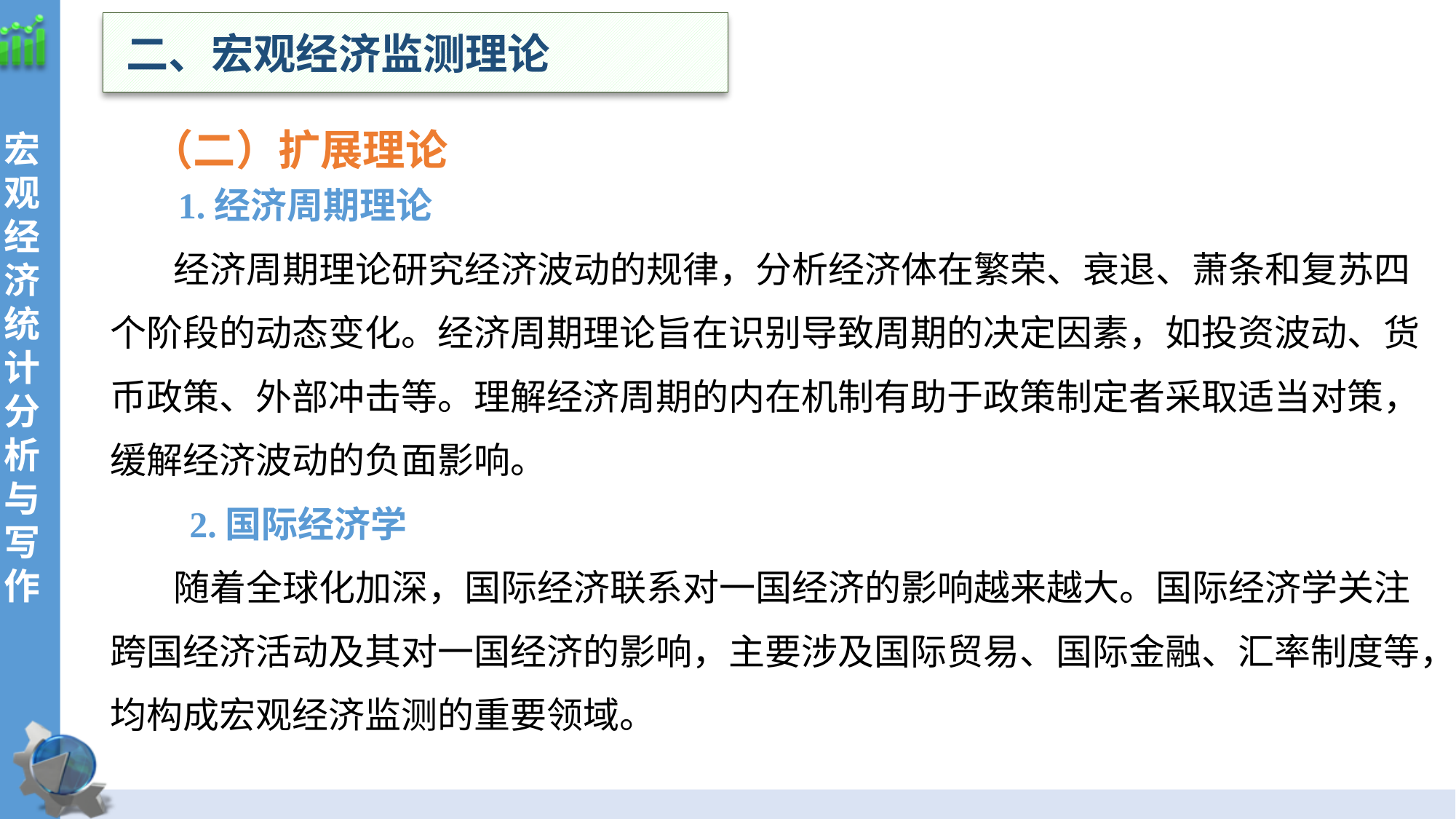

二、宏观经济监测理论
    （二）扩展理论
          1.经济周期理论
          经济周期理论研究经济波动的规律，分析经济体在繁荣、衰退、萧条和复苏四个阶段的动态变化。经济周期理论旨在识别导致周期的决定因素，如投资波动、货币政策、外部冲击等。理解经济周期的内在机制有助于政策制定者采取适当对策，缓解经济波动的负面影响。
           2.国际经济学
          随着全球化加深，国际经济联系对一国经济的影响越来越大。国际经济学关注跨国经济活动及其对一国经济的影响，主要涉及国际贸易、国际金融、汇率制度等，均构成宏观经济监测的重要领域。

8